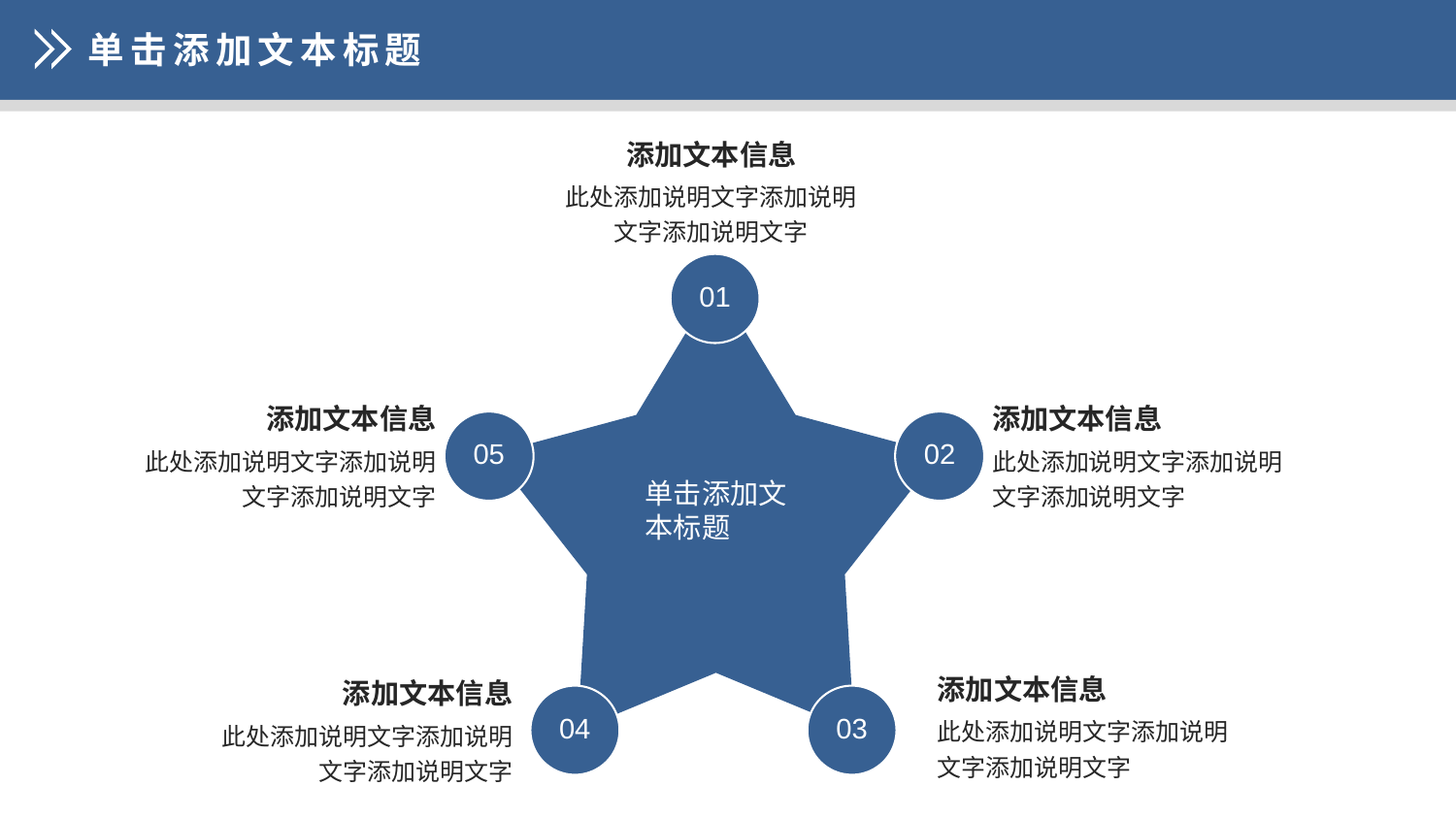

单击添加文本标题

添加文本信息
此处添加说明文字添加说明文字添加说明文字

01

添加文本信息
此处添加说明文字添加说明文字添加说明文字
添加文本信息
此处添加说明文字添加说明文字添加说明文字

05

02
单击添加文本标题
添加文本信息
此处添加说明文字添加说明文字添加说明文字
添加文本信息
此处添加说明文字添加说明文字添加说明文字

04

03